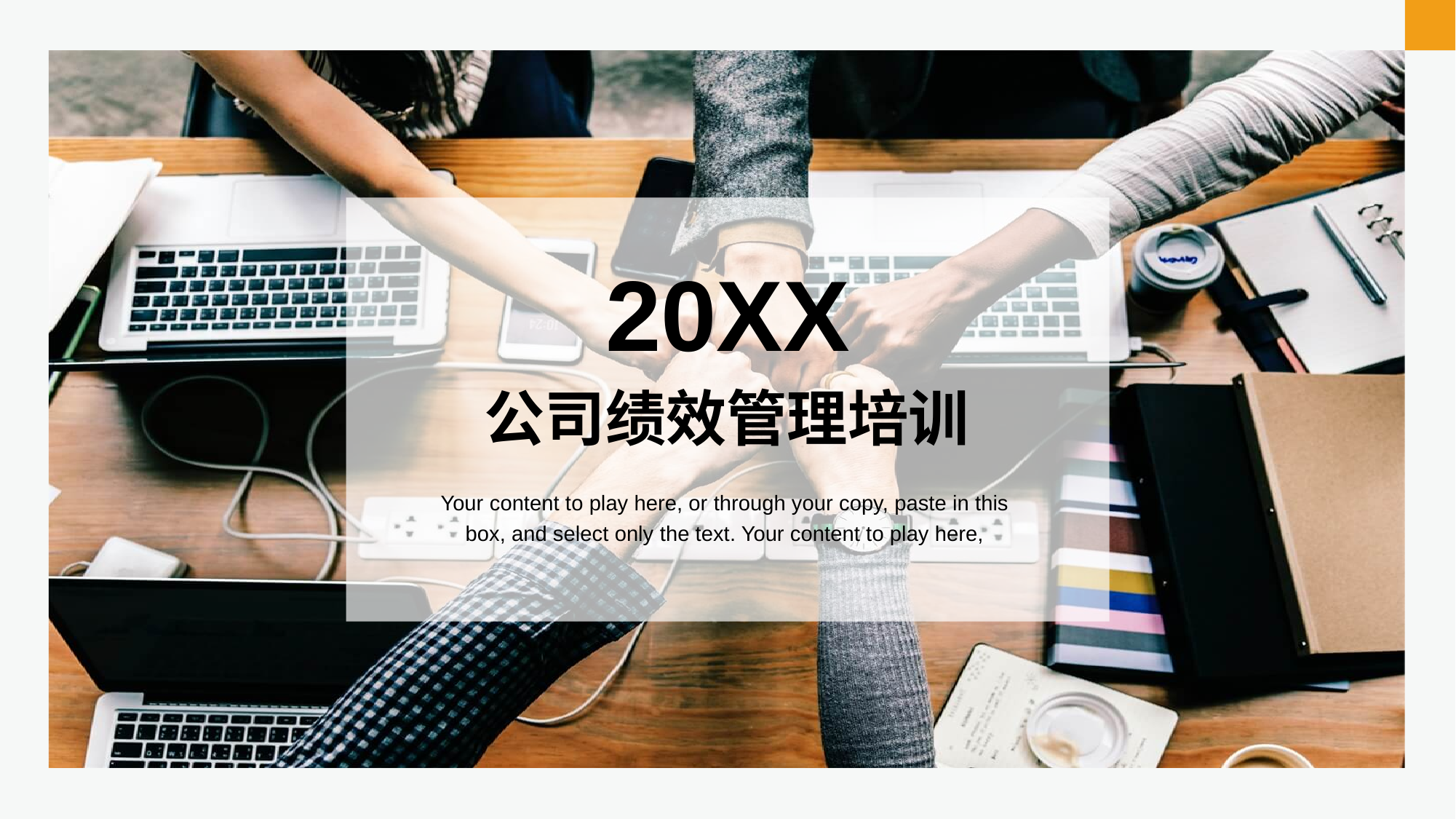

20XX
公司绩效管理培训
Your content to play here, or through your copy, paste in this box, and select only the text. Your content to play here,